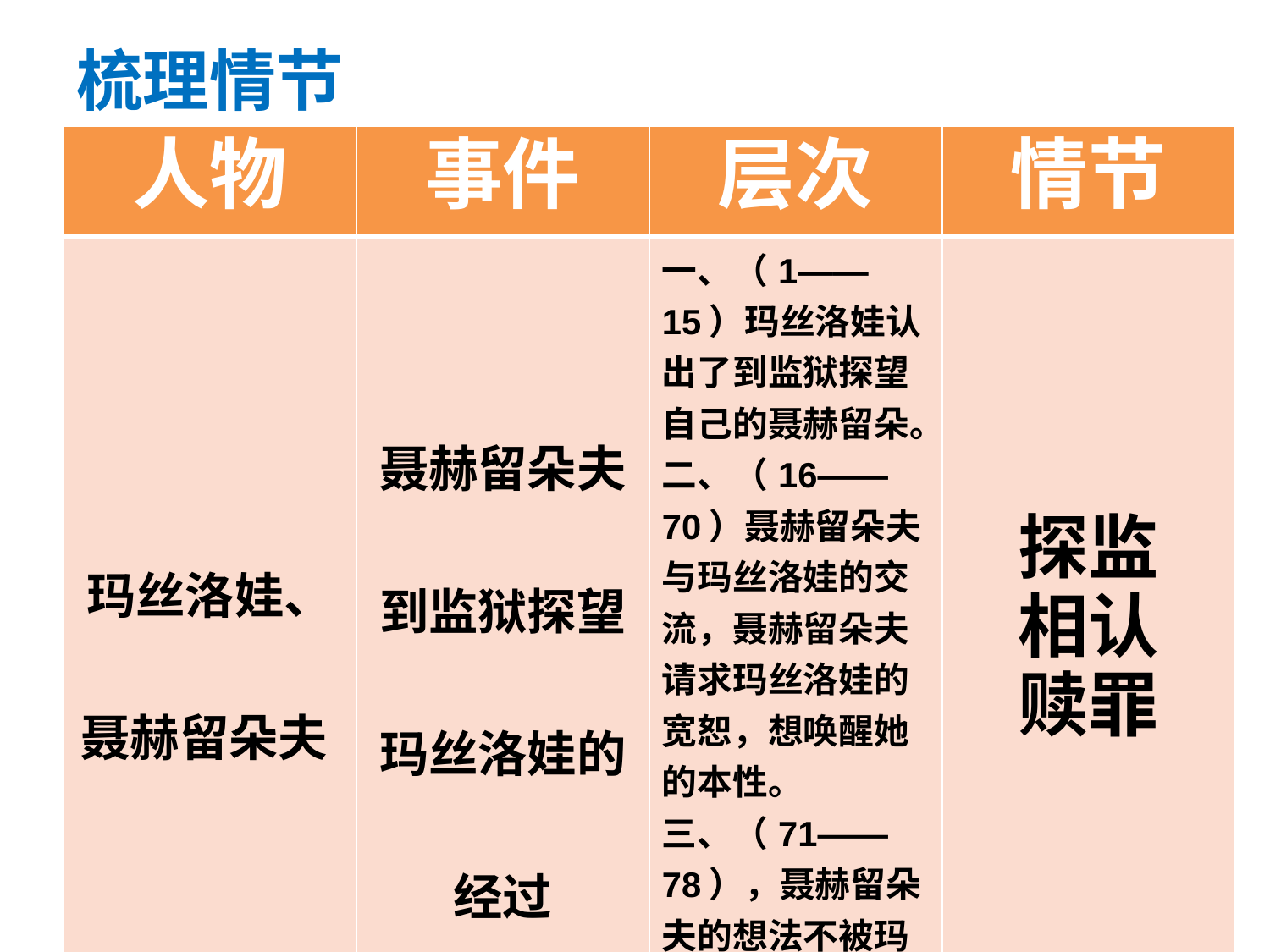

# 梳理情节
| 人物 | 事件 | 层次 | 情节 |
| --- | --- | --- | --- |
| 玛丝洛娃、 聂赫留朵夫 | 聂赫留朵夫到监狱探望玛丝洛娃的经过 | 一、（1——15）玛丝洛娃认出了到监狱探望自己的聂赫留朵。 二、（16——70）聂赫留朵夫与玛丝洛娃的交流，聂赫留朵夫请求玛丝洛娃的宽恕，想唤醒她的本性。 三、（71——78），聂赫留朵夫的想法不被玛丝洛娃理解。 | 探监 相认 赎罪 |